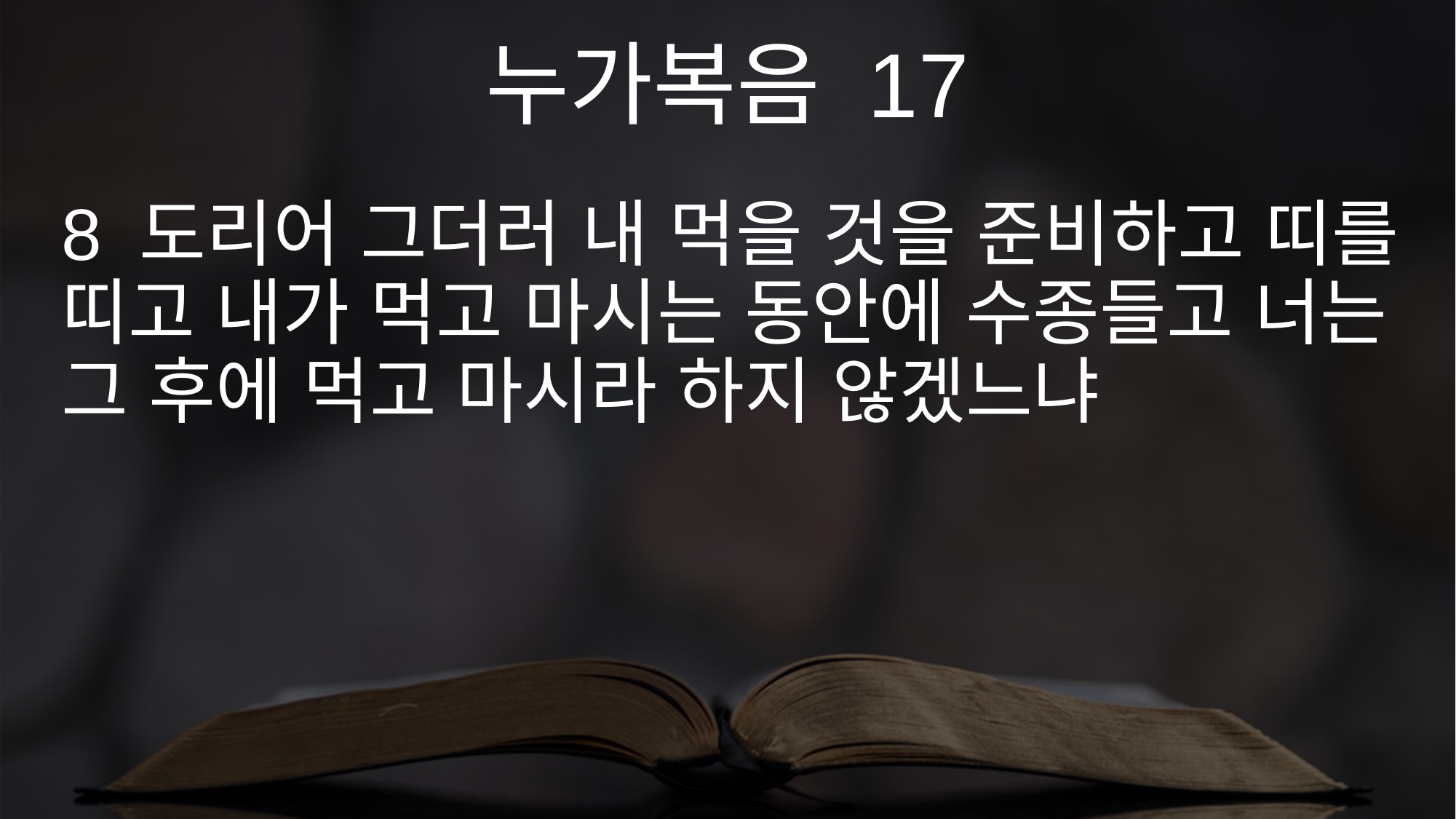

누가복음 17
8 도리어 그더러 내 먹을 것을 준비하고 띠를 띠고 내가 먹고 마시는 동안에 수종들고 너는 그 후에 먹고 마시라 하지 않겠느냐